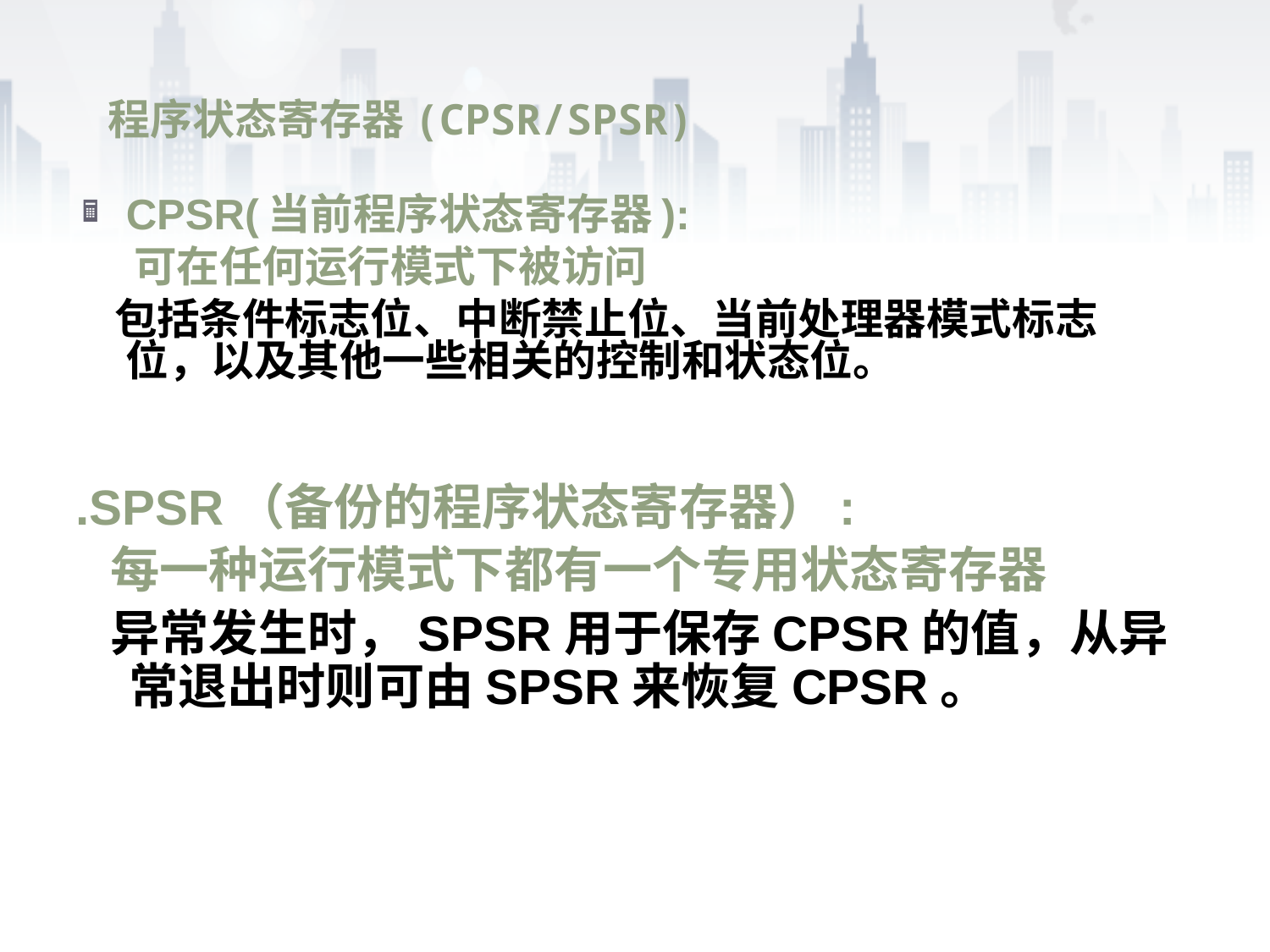

# 程序状态寄存器(CPSR/SPSR)
CPSR(当前程序状态寄存器):
     可在任何运行模式下被访问
   包括条件标志位、中断禁止位、当前处理器模式标志位，以及其他一些相关的控制和状态位。
.SPSR（备份的程序状态寄存器）:
  每一种运行模式下都有一个专用状态寄存器
  异常发生时，SPSR用于保存CPSR的值，从异常退出时则可由SPSR来恢复CPSR。